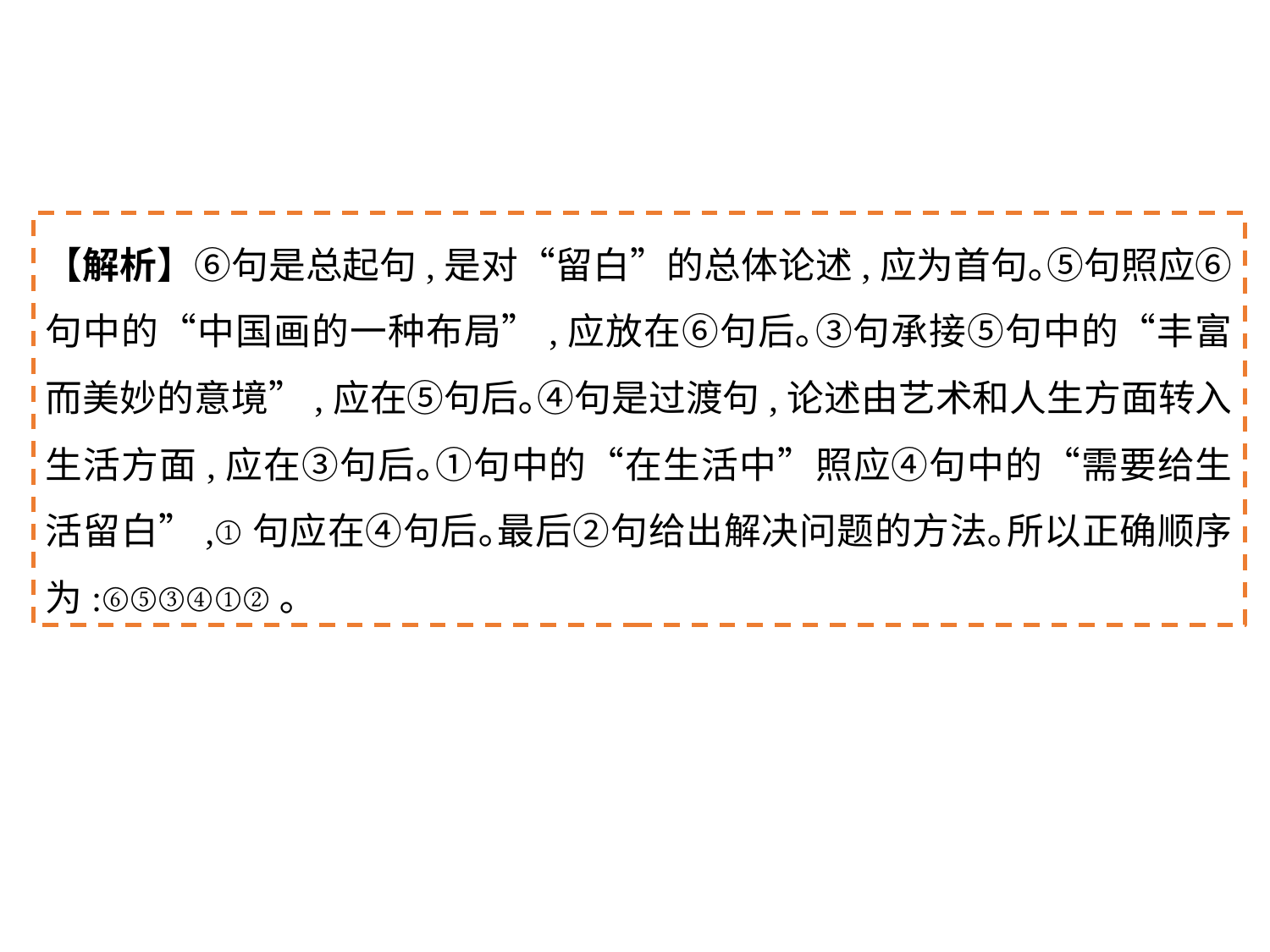

【解析】⑥句是总起句,是对“留白”的总体论述,应为首句｡⑤句照应⑥句中的“中国画的一种布局”,应放在⑥句后｡③句承接⑤句中的“丰富而美妙的意境”,应在⑤句后｡④句是过渡句,论述由艺术和人生方面转入生活方面,应在③句后｡①句中的“在生活中”照应④句中的“需要给生活留白”,①句应在④句后｡最后②句给出解决问题的方法｡所以正确顺序为:⑥⑤③④①②｡